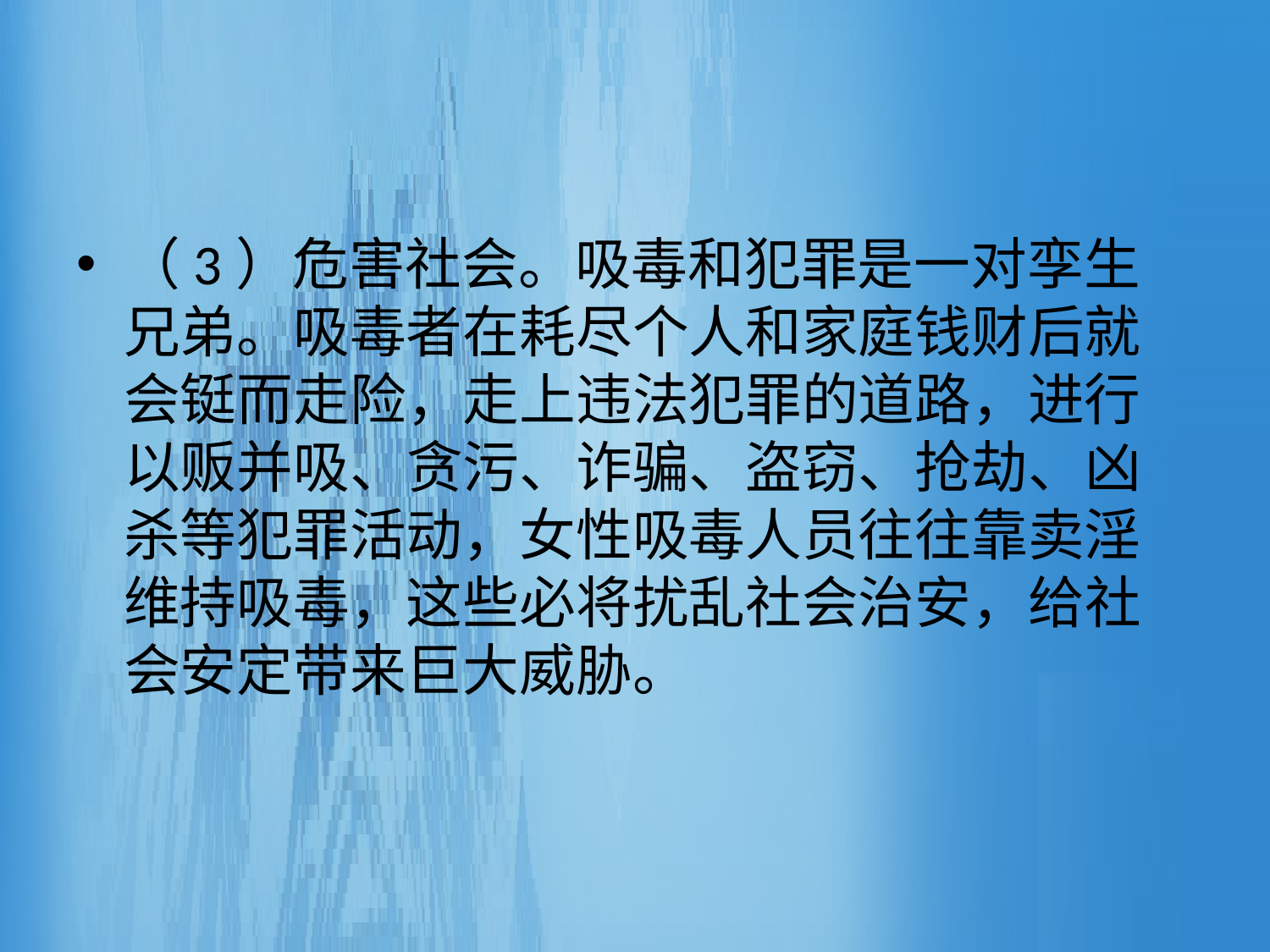

#
（3）危害社会。吸毒和犯罪是一对孪生兄弟。吸毒者在耗尽个人和家庭钱财后就会铤而走险，走上违法犯罪的道路，进行以贩并吸、贪污、诈骗、盗窃、抢劫、凶杀等犯罪活动，女性吸毒人员往往靠卖淫维持吸毒，这些必将扰乱社会治安，给社会安定带来巨大威胁。